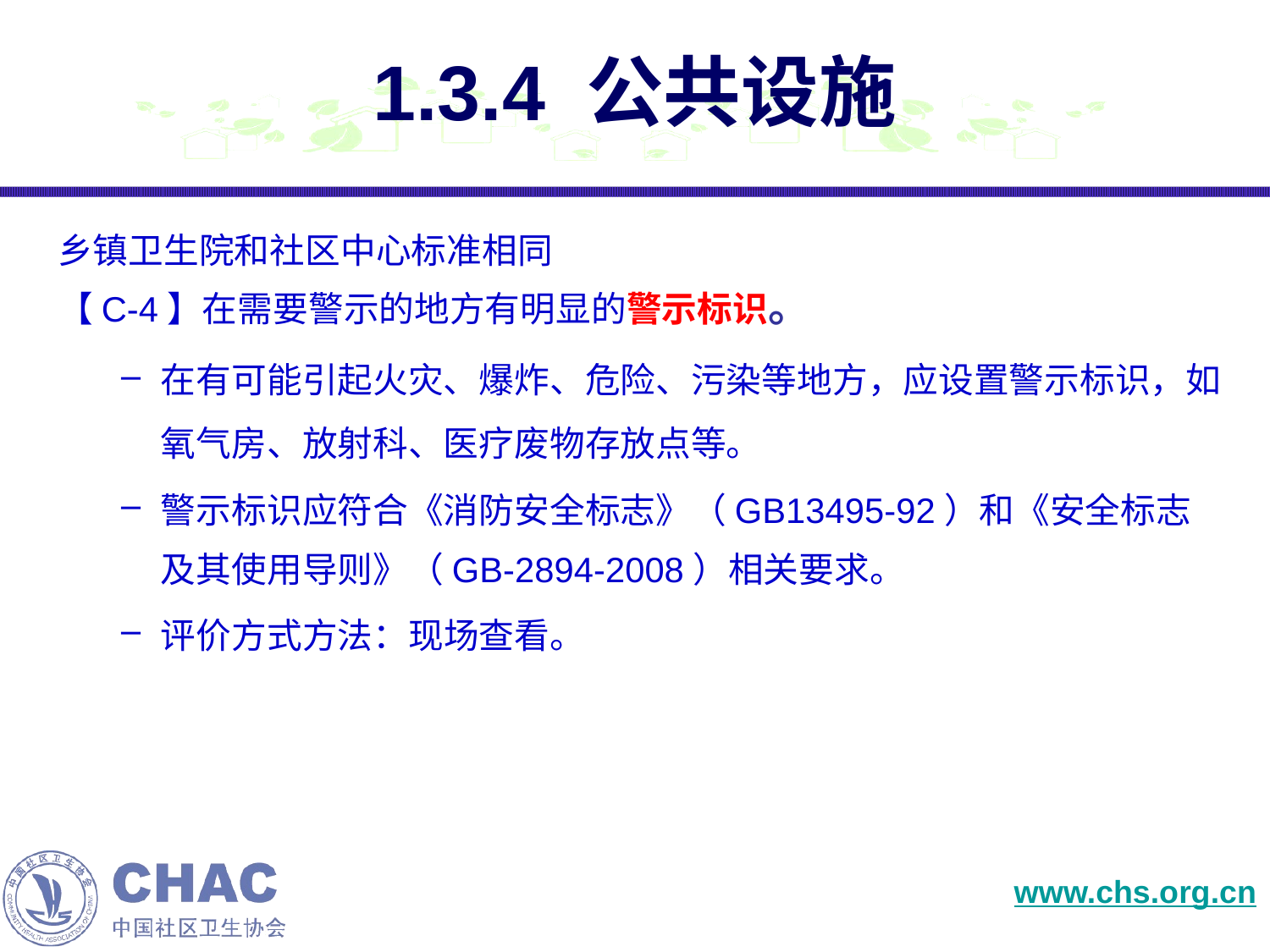

# 1.3.4 公共设施
乡镇卫生院和社区中心标准相同
【C-4】在需要警示的地方有明显的警示标识。
在有可能引起火灾、爆炸、危险、污染等地方，应设置警示标识，如氧气房、放射科、医疗废物存放点等。
警示标识应符合《消防安全标志》（GB13495-92）和《安全标志及其使用导则》（GB-2894-2008）相关要求。
评价方式方法：现场查看。